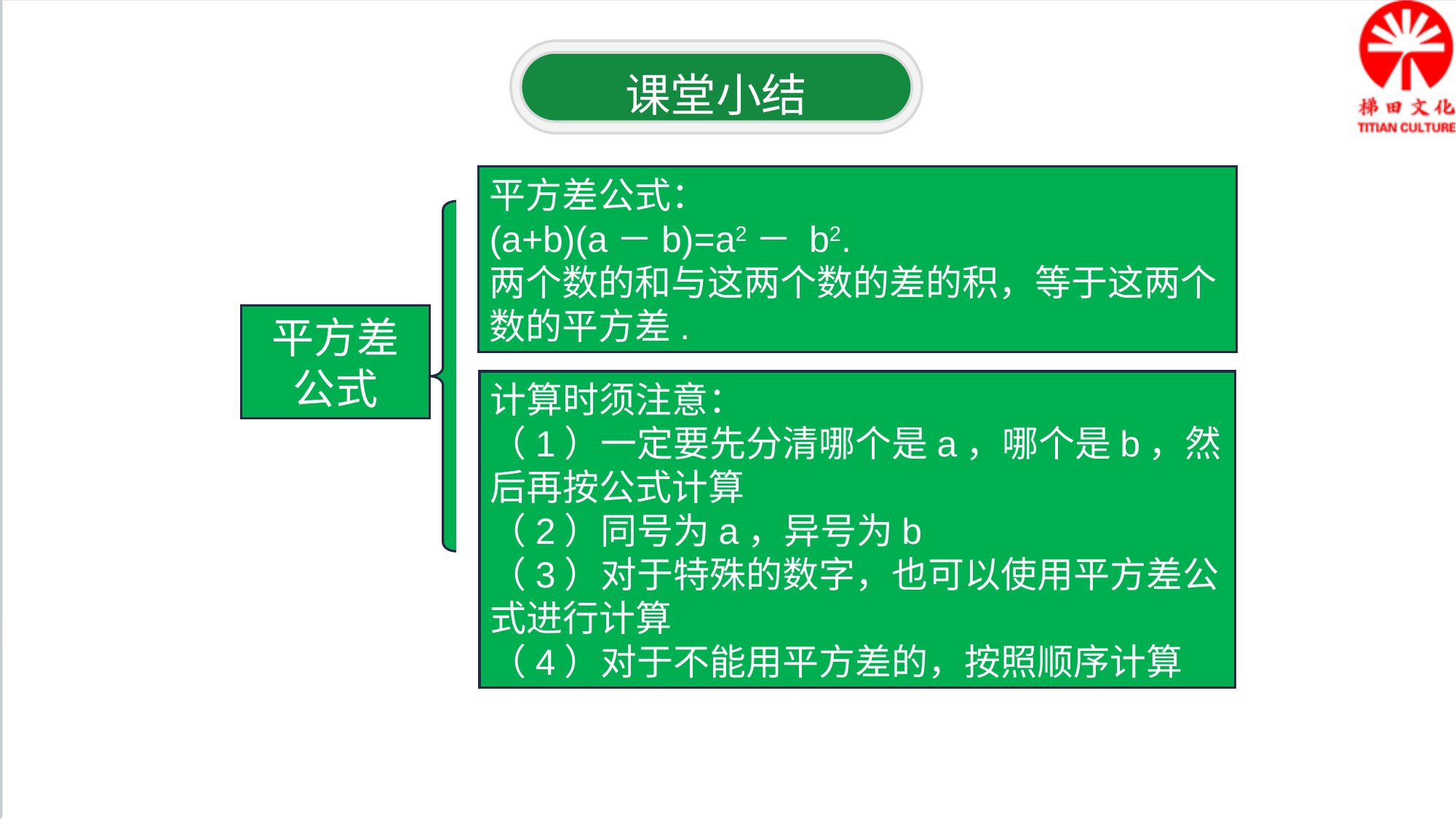

课堂小结
平方差公式：
(a+b)(a－b)=a2－ b2.
两个数的和与这两个数的差的积，等于这两个数的平方差.

平方差公式
计算时须注意：
（1）一定要先分清哪个是a，哪个是b，然后再按公式计算
（2）同号为a，异号为b
（3）对于特殊的数字，也可以使用平方差公式进行计算
（4）对于不能用平方差的，按照顺序计算